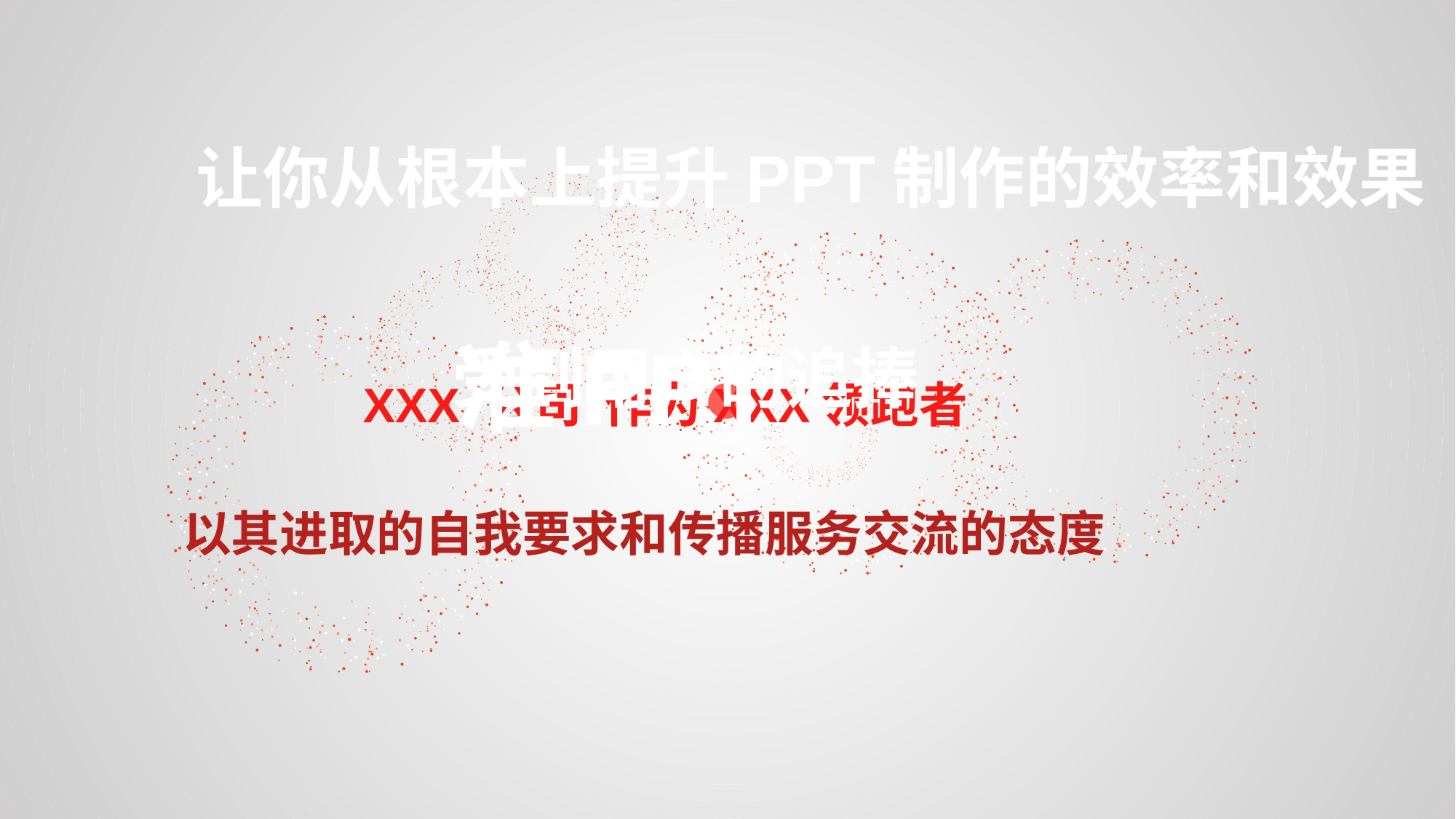

让你从根本上提升PPT制作的效率和效果

准PPT
受到用户的追捧
XXX 公司  作为XXX领跑者

以其进取的自我要求和传播服务交流的态度